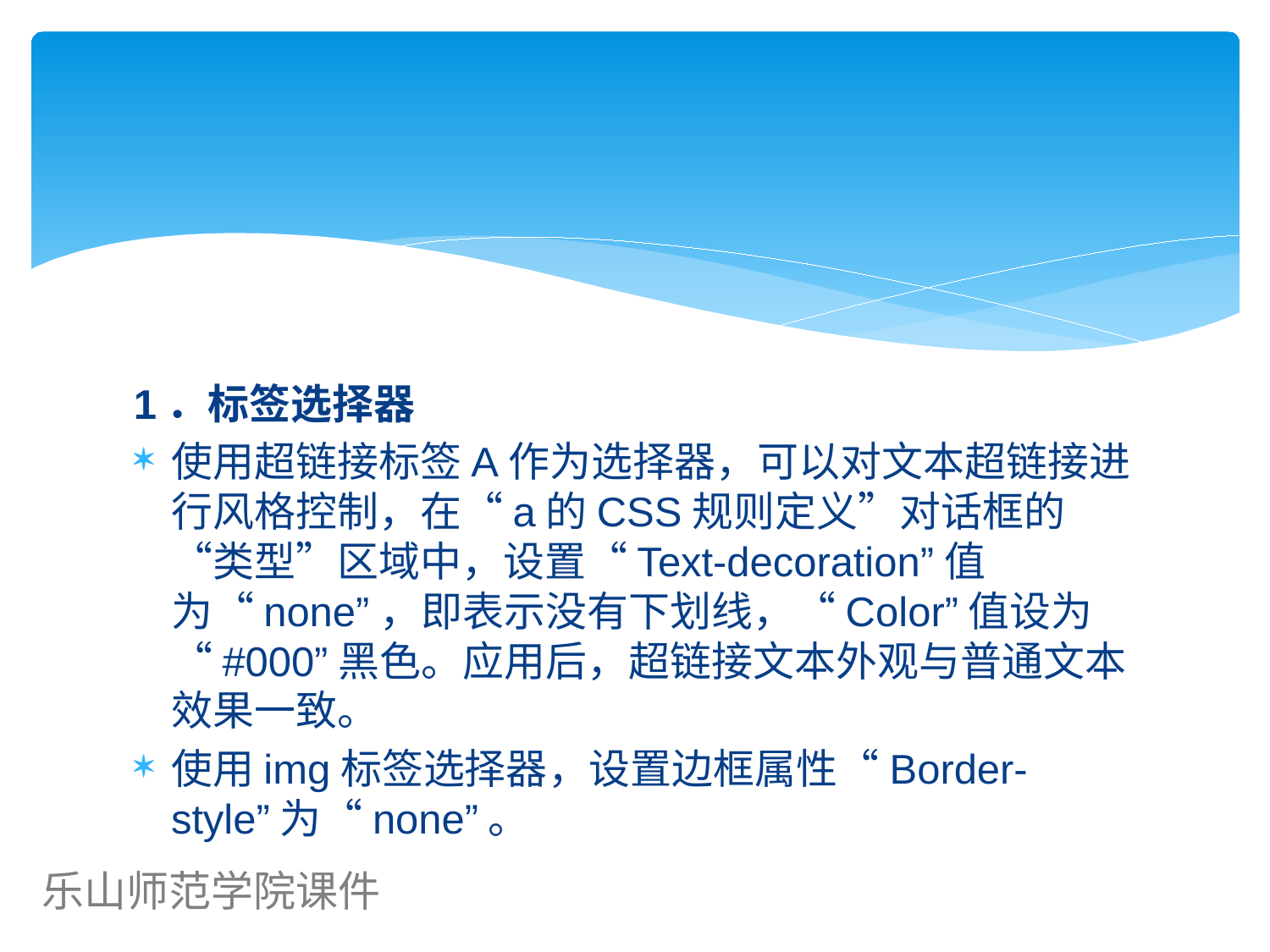

#
1．标签选择器
使用超链接标签A作为选择器，可以对文本超链接进行风格控制，在“a的CSS规则定义”对话框的“类型”区域中，设置“Text-decoration”值为“none”，即表示没有下划线，“Color”值设为“#000”黑色。应用后，超链接文本外观与普通文本效果一致。
使用img标签选择器，设置边框属性“Border-style”为“none”。